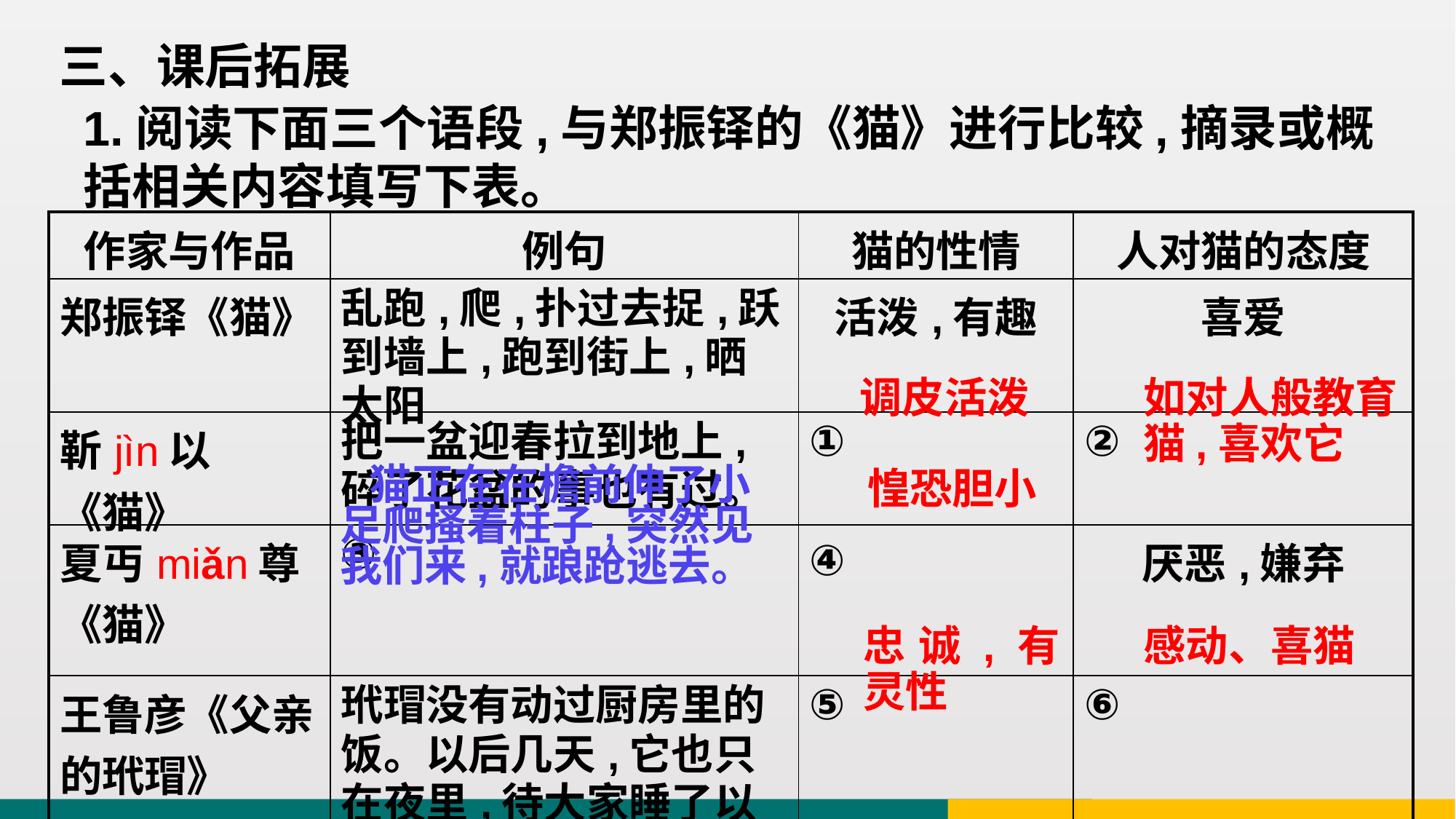

三、课后拓展
1.阅读下面三个语段,与郑振铎的《猫》进行比较,摘录或概括相关内容填写下表。
| 作家与作品 | 例句 | 猫的性情 | 人对猫的态度 |
| --- | --- | --- | --- |
| 郑振铎《猫》 | 乱跑,爬,扑过去捉,跃到墙上,跑到街上,晒太阳 | 活泼,有趣 | 喜爱 |
| 靳jìn以《猫》 | 把一盆迎春拉到地上,碎了花盆的事也有过。 | ① | ② |
| 夏丏miǎn尊《猫》 | ③ | ④ | 厌恶,嫌弃 |
| 王鲁彦《父亲的玳瑁》 | 玳瑁没有动过厨房里的饭。以后几天,它也只在夜里,待大家睡了以后到厨房里去。 | ⑤ | ⑥ |
调皮活泼
如对人般教育猫,喜欢它
  猫正在在檐前伸了小足爬搔着柱子,突然见我们来,就踉跄逃去。
惶恐胆小
忠诚,有灵性
感动、喜猫